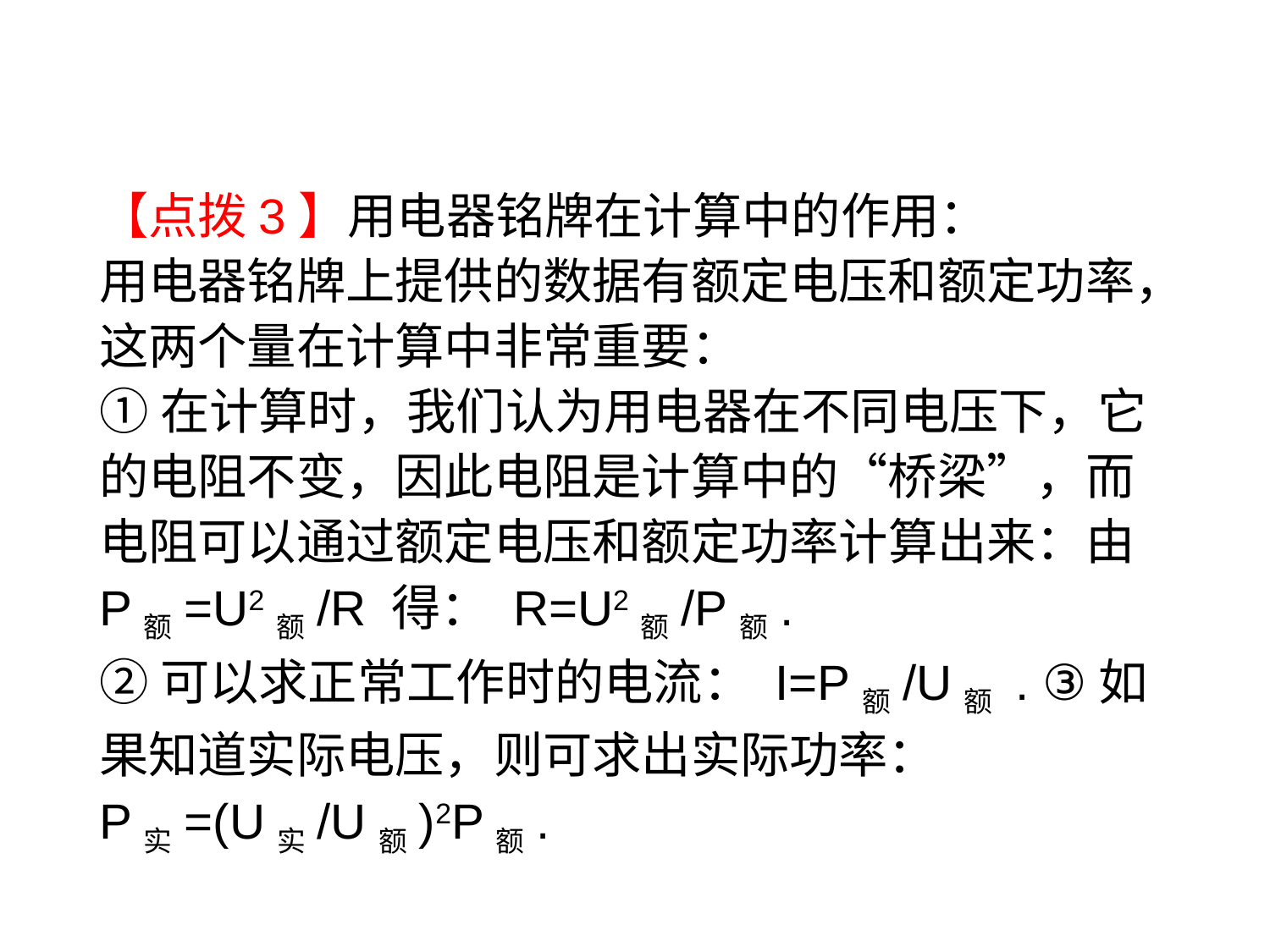

【点拨3】用电器铭牌在计算中的作用：
用电器铭牌上提供的数据有额定电压和额定功率，这两个量在计算中非常重要：
①在计算时，我们认为用电器在不同电压下，它的电阻不变，因此电阻是计算中的“桥梁”，而电阻可以通过额定电压和额定功率计算出来：由P额=U2额/R 得： R=U2额/P额.
②可以求正常工作时的电流： I=P额/U额 . ③如果知道实际电压，则可求出实际功率：
P实=(U实/U额)2P额.